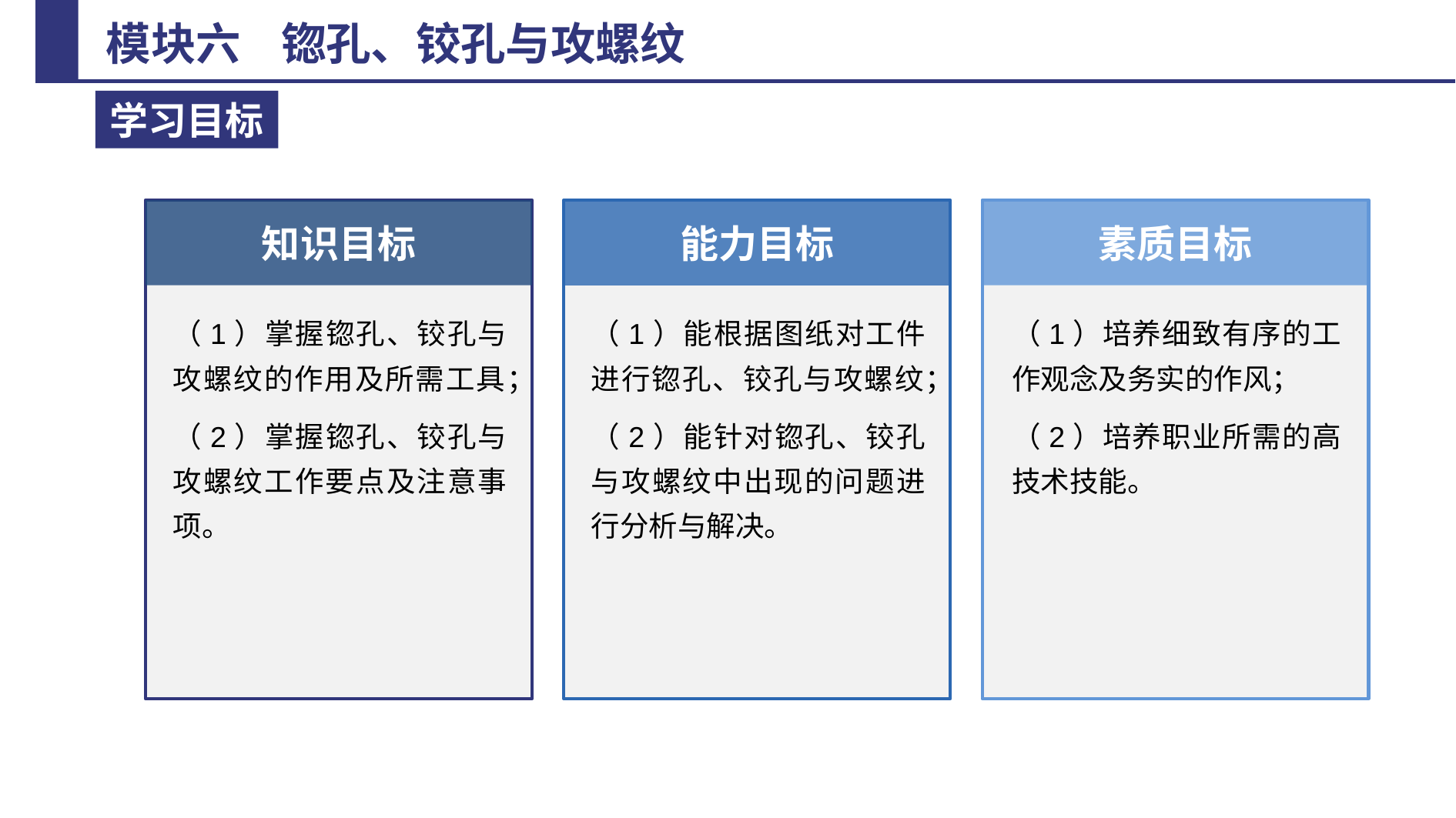

知识目标
素质目标

能力目标

（1）掌握锪孔、铰孔与攻螺纹的作用及所需工具；
（2）掌握锪孔、铰孔与攻螺纹工作要点及注意事项。
（1）能根据图纸对工件进行锪孔、铰孔与攻螺纹；
（2）能针对锪孔、铰孔与攻螺纹中出现的问题进行分析与解决。
（1）培养细致有序的工作观念及务实的作风；
（2）培养职业所需的高技术技能。